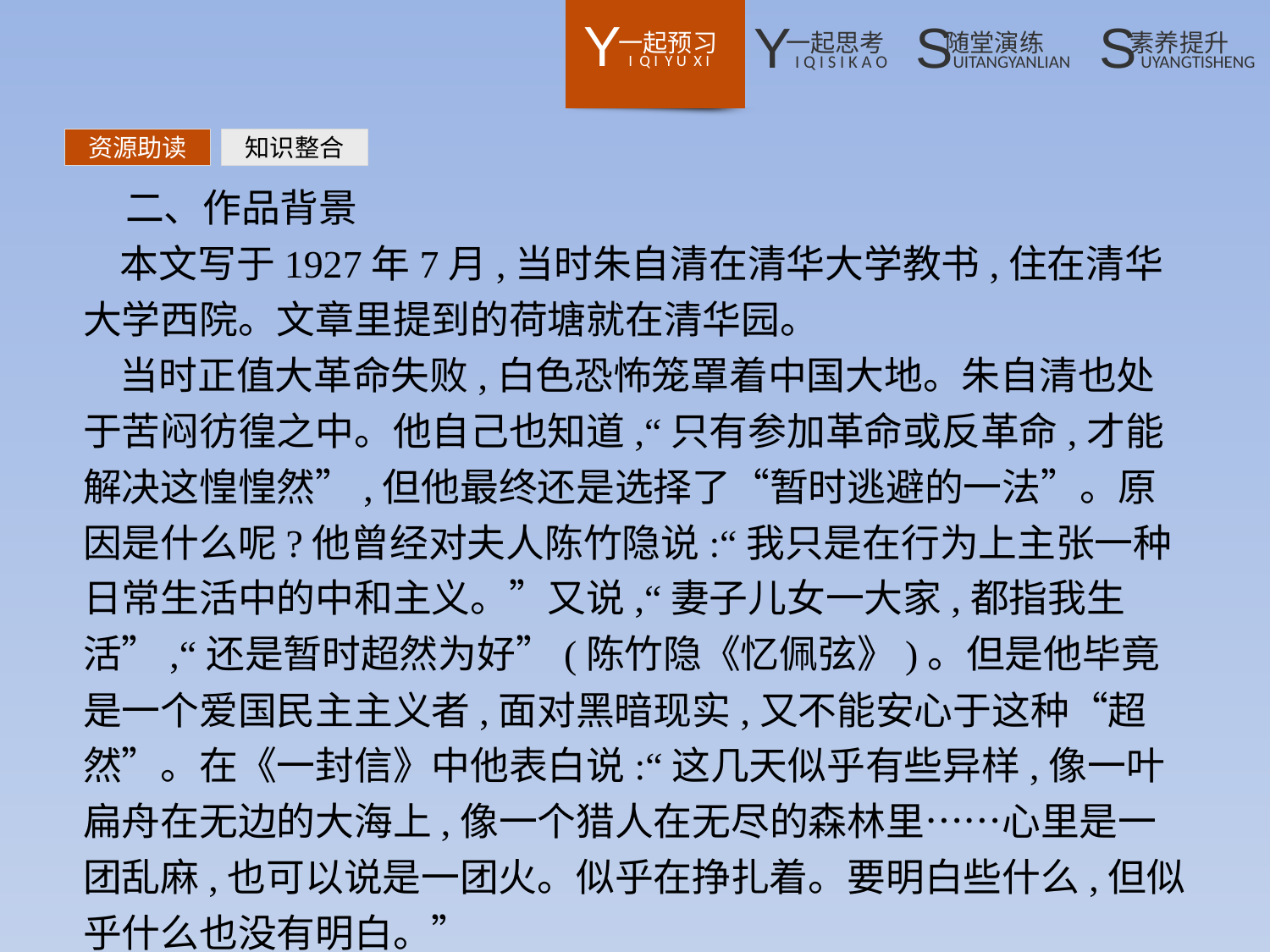

资源助读
知识整合
二、作品背景
本文写于1927年7月,当时朱自清在清华大学教书,住在清华大学西院。文章里提到的荷塘就在清华园。
当时正值大革命失败,白色恐怖笼罩着中国大地。朱自清也处于苦闷彷徨之中。他自己也知道,“只有参加革命或反革命,才能解决这惶惶然”,但他最终还是选择了“暂时逃避的一法”。原因是什么呢?他曾经对夫人陈竹隐说:“我只是在行为上主张一种日常生活中的中和主义。”又说,“妻子儿女一大家,都指我生活”,“还是暂时超然为好”(陈竹隐《忆佩弦》)。但是他毕竟是一个爱国民主主义者,面对黑暗现实,又不能安心于这种“超然”。在《一封信》中他表白说:“这几天似乎有些异样,像一叶扁舟在无边的大海上,像一个猎人在无尽的森林里……心里是一团乱麻,也可以说是一团火。似乎在挣扎着。要明白些什么,但似乎什么也没有明白。”